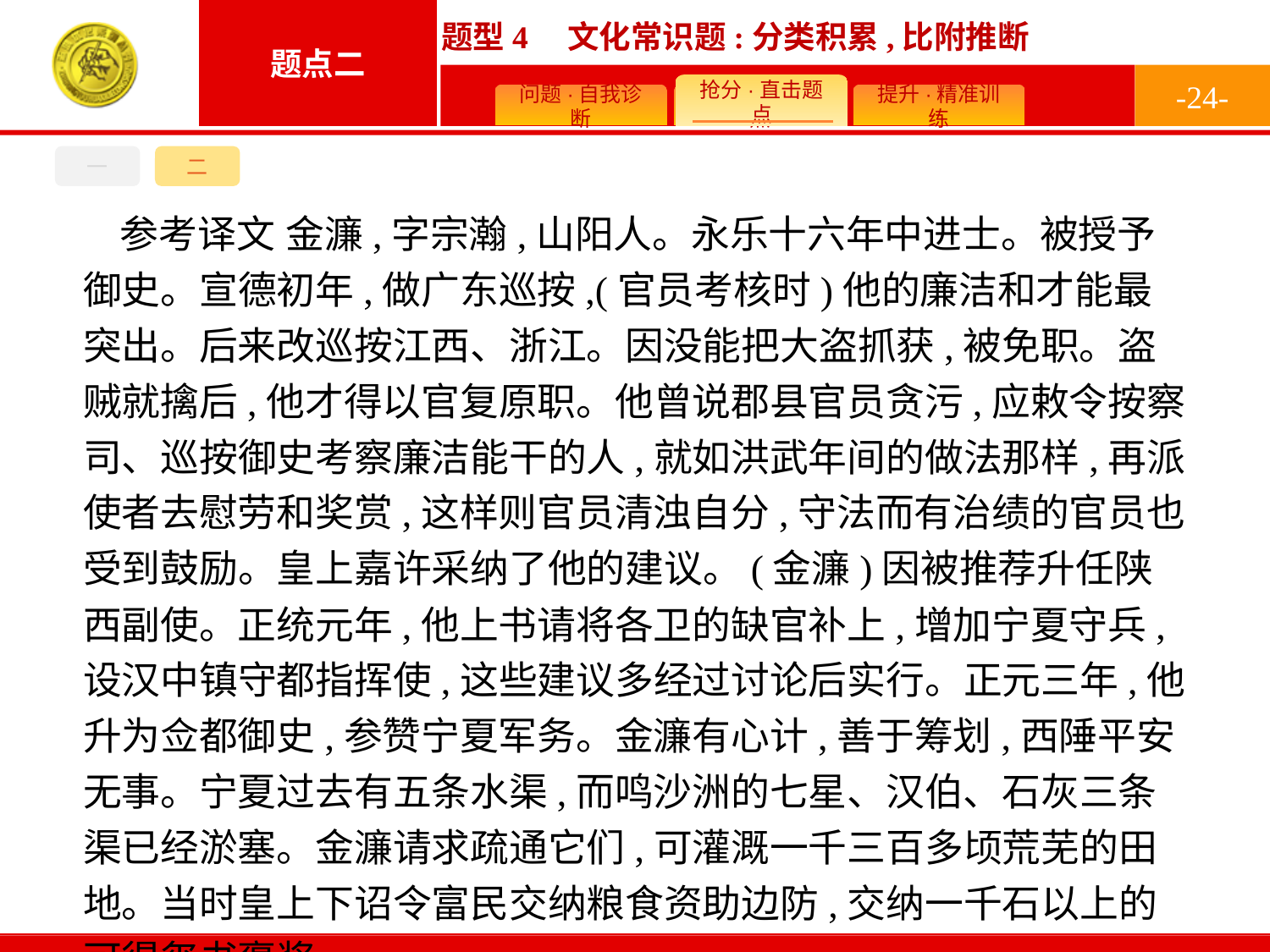

-24-
一
二
参考译文 金濂,字宗瀚,山阳人。永乐十六年中进士。被授予御史。宣德初年,做广东巡按,(官员考核时)他的廉洁和才能最突出。后来改巡按江西、浙江。因没能把大盗抓获,被免职。盗贼就擒后,他才得以官复原职。他曾说郡县官员贪污,应敕令按察司、巡按御史考察廉洁能干的人,就如洪武年间的做法那样,再派使者去慰劳和奖赏,这样则官员清浊自分,守法而有治绩的官员也受到鼓励。皇上嘉许采纳了他的建议。(金濂)因被推荐升任陕西副使。正统元年,他上书请将各卫的缺官补上,增加宁夏守兵,设汉中镇守都指挥使,这些建议多经过讨论后实行。正元三年,他升为佥都御史,参赞宁夏军务。金濂有心计,善于筹划,西陲平安无事。宁夏过去有五条水渠,而鸣沙洲的七星、汉伯、石灰三条渠已经淤塞。金濂请求疏通它们,可灌溉一千三百多顷荒芜的田地。当时皇上下诏令富民交纳粮食资助边防,交纳一千石以上的可得玺书褒奖。